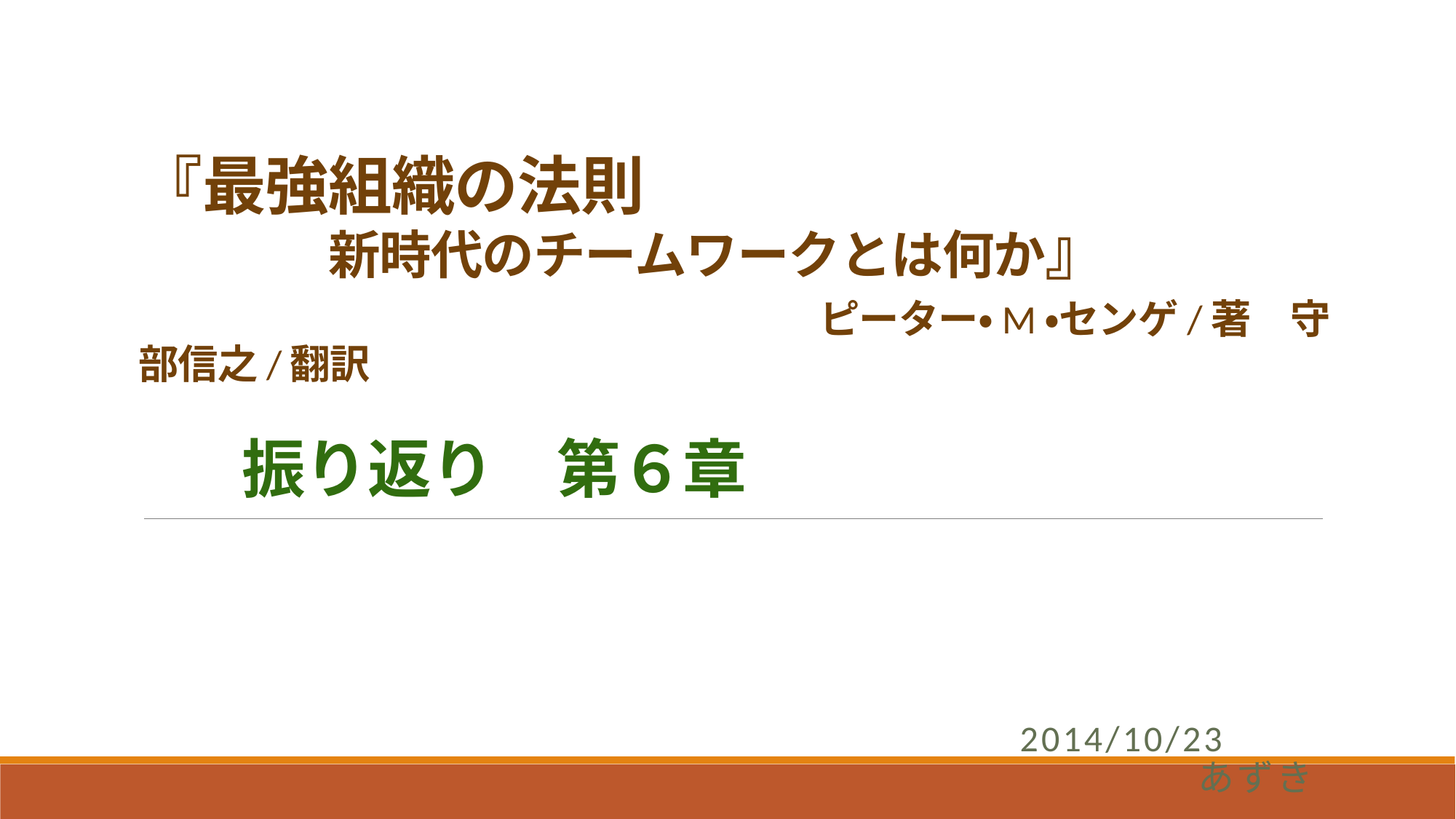

# 『最強組織の法則　 　　　新時代のチームワークとは何か』 　　　　　　　　　　　　ピーター・M・センゲ/著　守部信之/翻訳 　　振り返り　第６章

 　　　　　　　　　　　　　　　　　　　　　　　　　　　　　　　　　　　　　　　　　　　　　　　　　　　　　　　　　　　　　　　　　　　                            2014/10/23　　あずき